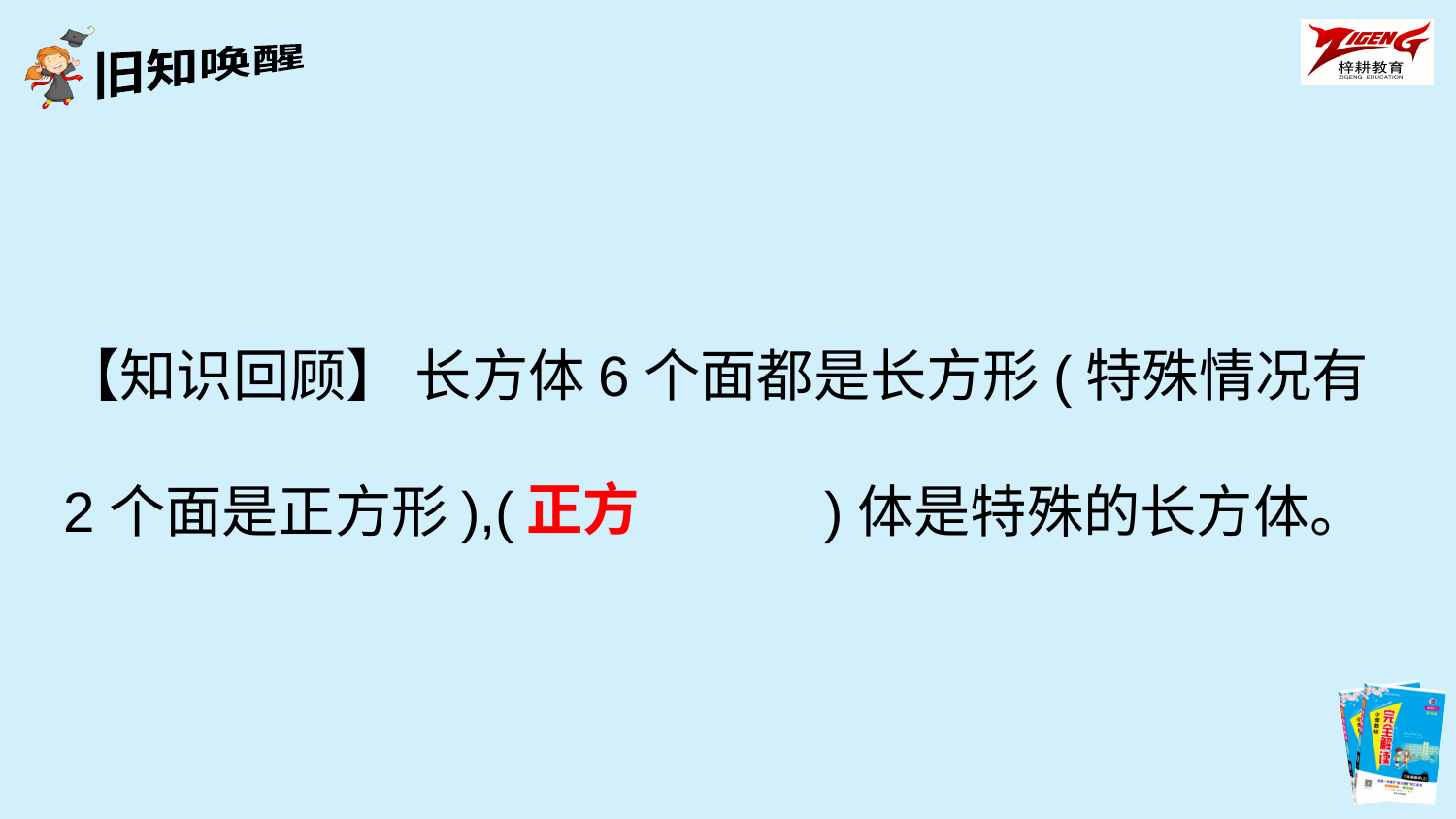

【知识回顾】 长方体6个面都是长方形(特殊情况有2个面是正方形),(　　　　　)体是特殊的长方体。
正方